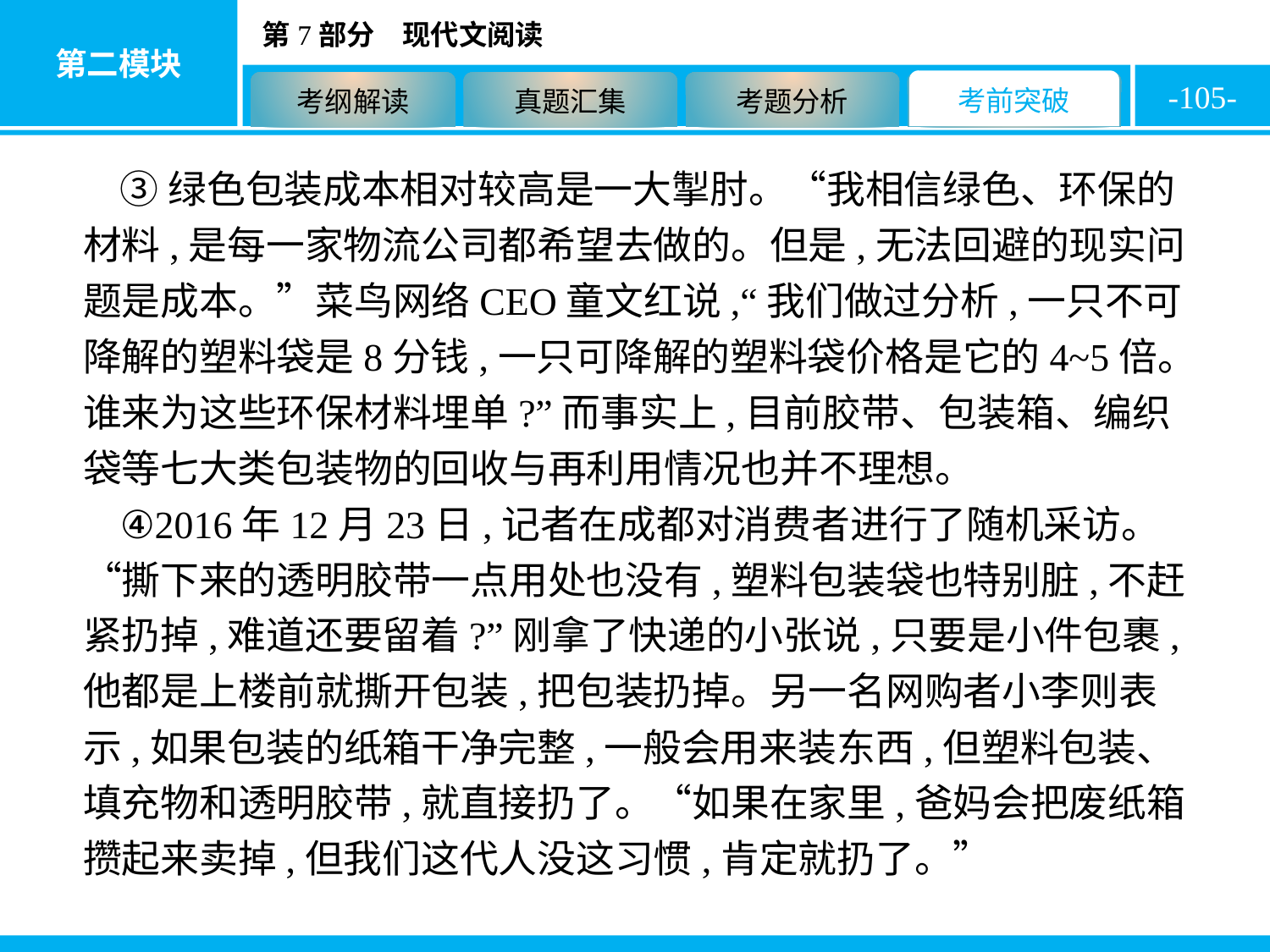

-105-
③绿色包装成本相对较高是一大掣肘。“我相信绿色、环保的材料,是每一家物流公司都希望去做的。但是,无法回避的现实问题是成本。”菜鸟网络CEO童文红说,“我们做过分析,一只不可降解的塑料袋是8分钱,一只可降解的塑料袋价格是它的4~5倍。谁来为这些环保材料埋单?”而事实上,目前胶带、包装箱、编织袋等七大类包装物的回收与再利用情况也并不理想。
④2016年12月23日,记者在成都对消费者进行了随机采访。“撕下来的透明胶带一点用处也没有,塑料包装袋也特别脏,不赶紧扔掉,难道还要留着?”刚拿了快递的小张说,只要是小件包裹,他都是上楼前就撕开包装,把包装扔掉。另一名网购者小李则表示,如果包装的纸箱干净完整,一般会用来装东西,但塑料包装、填充物和透明胶带,就直接扔了。“如果在家里,爸妈会把废纸箱攒起来卖掉,但我们这代人没这习惯,肯定就扔了。”